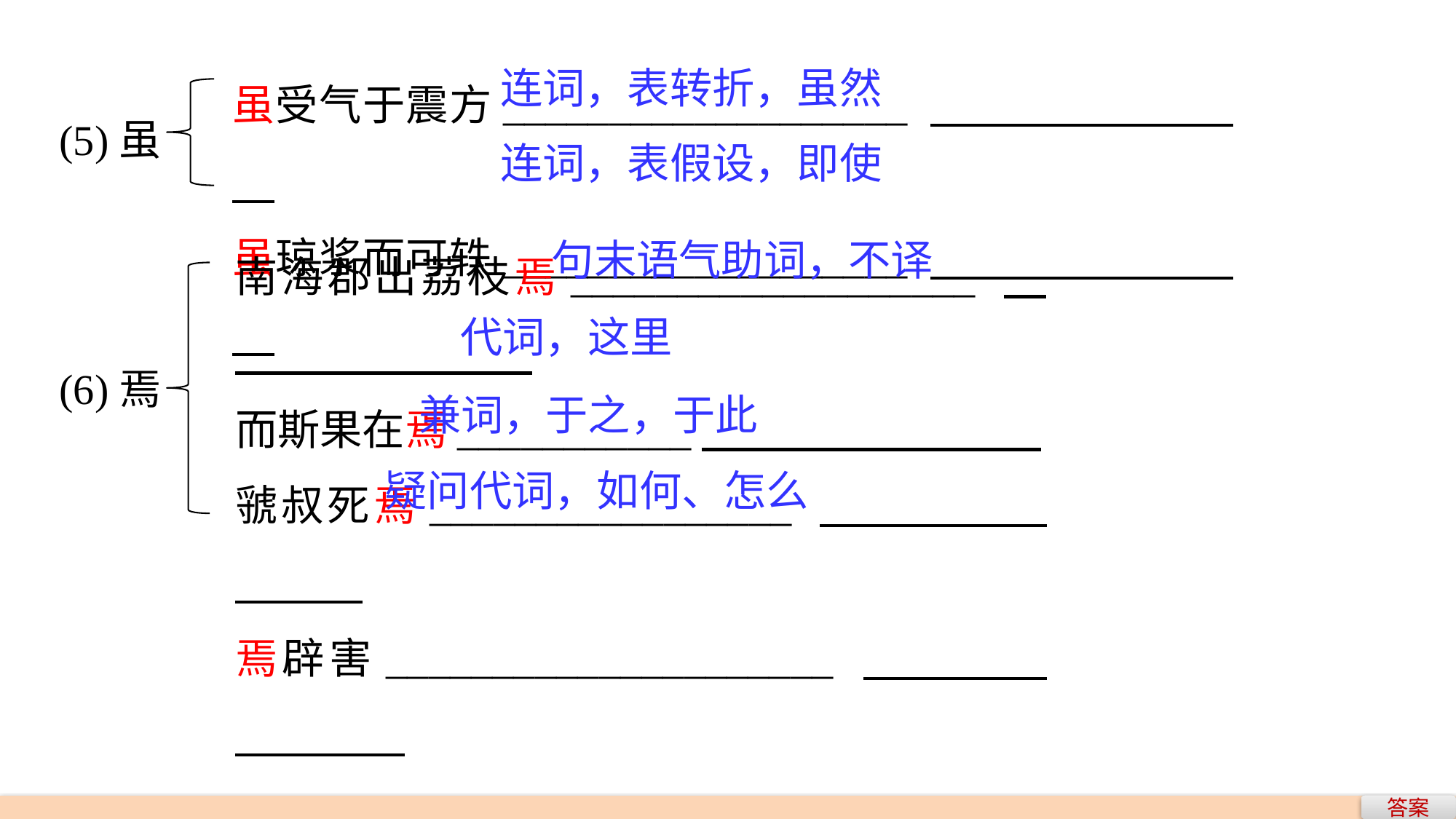

虽受气于震方___________________
虽琼浆而可轶___________________
连词，表转折，虽然

(5)虽
连词，表假设，即使
南海郡出荔枝焉___________________
而斯果在焉___________
虢叔死焉_________________
焉辟害_____________________
句末语气助词，不译

代词，这里
(6)焉
兼词，于之，于此
疑问代词，如何、怎么
答案